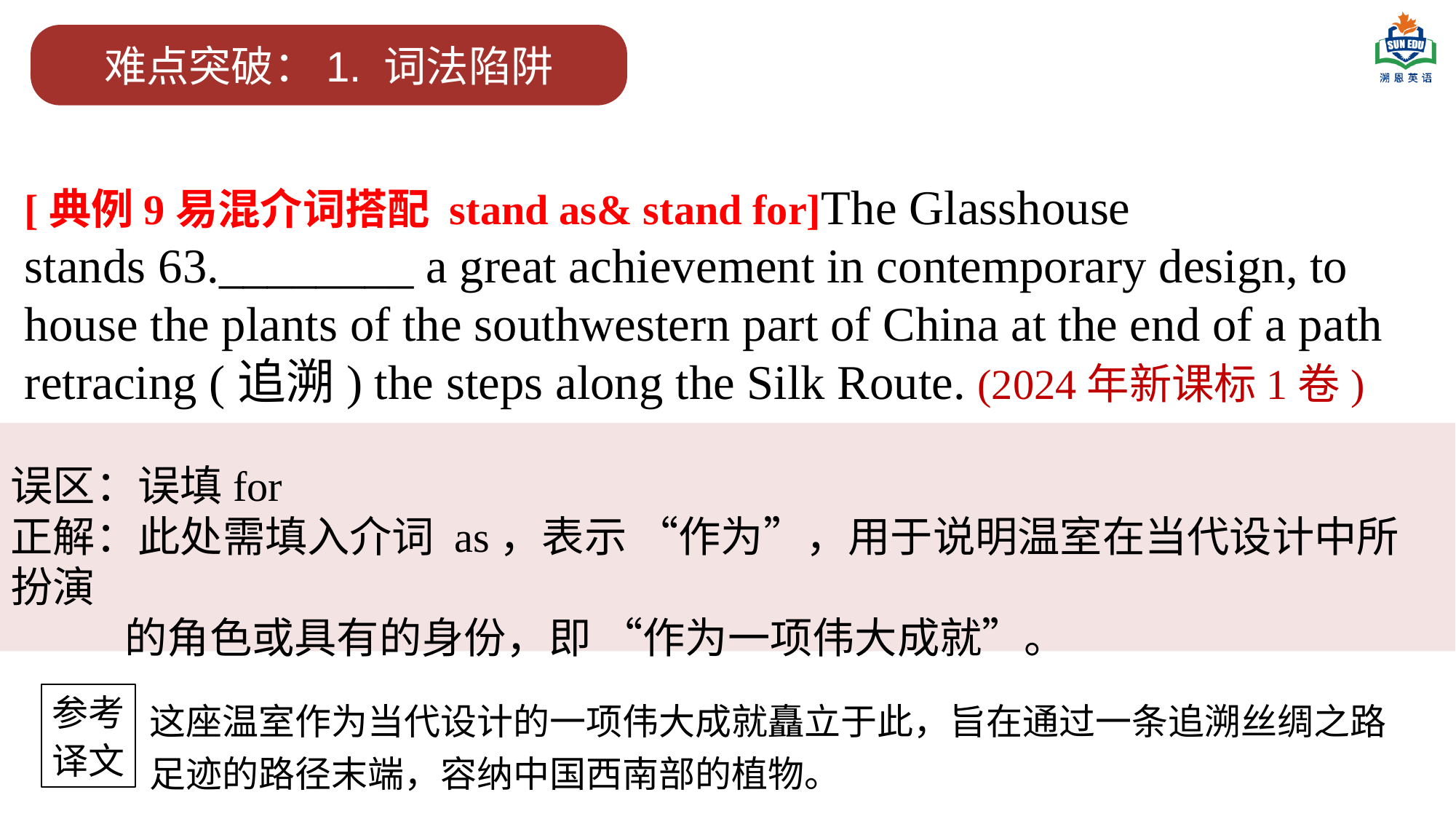

难点突破：1. 词法陷阱
[典例9易混介词搭配 stand as& stand for]The Glasshouse stands 63.________ a great achievement in contemporary design, to house the plants of the southwestern part of China at the end of a path retracing (追溯) the steps along the Silk Route. (2024年新课标1卷)

误区：误填for
正解：此处需填入介词 as，表示 “作为”，用于说明温室在当代设计中所扮演
           的角色或具有的身份，即 “作为一项伟大成就”。
参考
译文
这座温室作为当代设计的一项伟大成就矗立于此，旨在通过一条追溯丝绸之路足迹的路径末端，容纳中国西南部的植物。